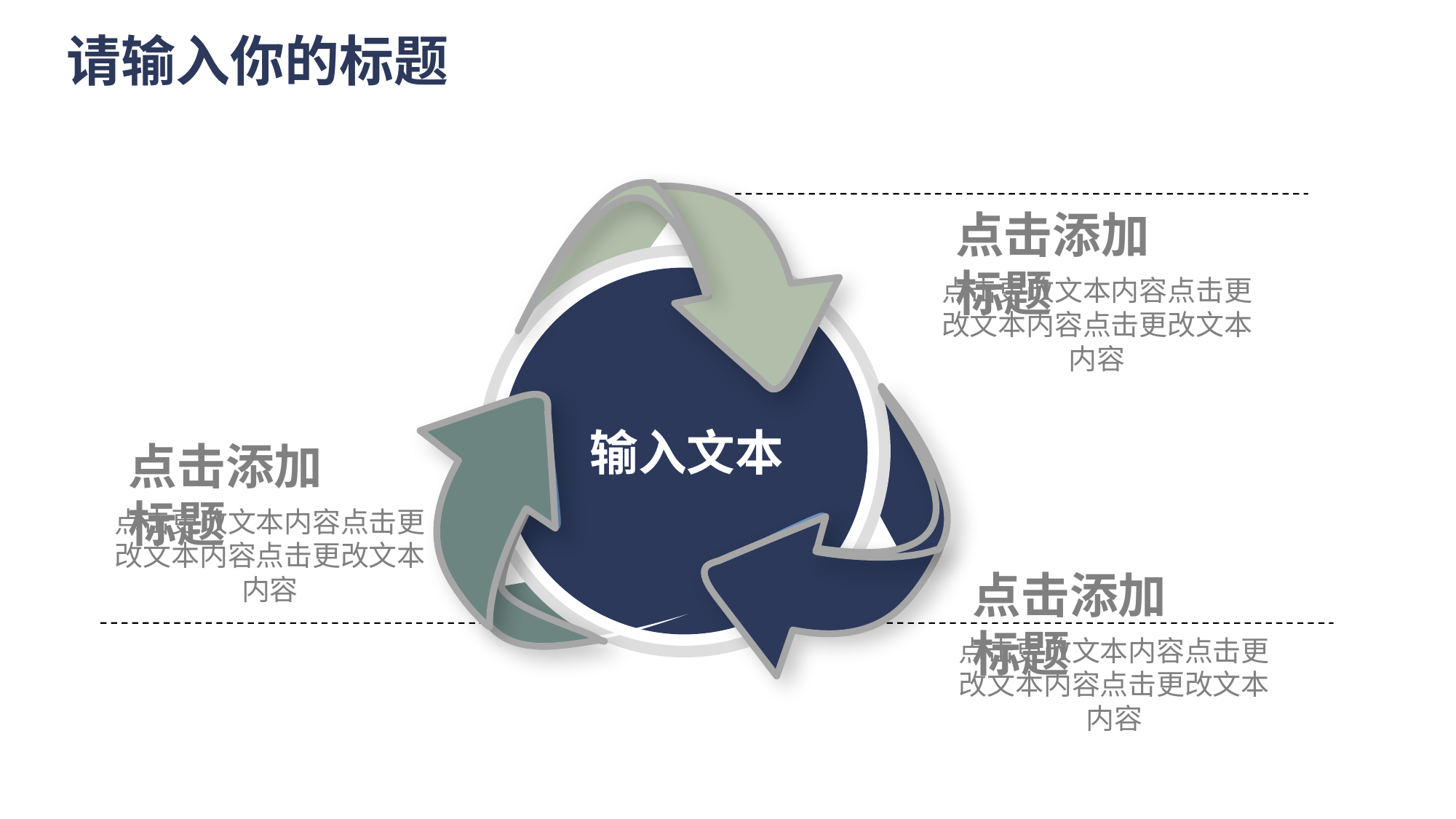

点击添加标题

输入文本
点击更改文本内容点击更改文本内容点击更改文本内容

点击添加标题

点击更改文本内容点击更改文本内容点击更改文本内容

点击添加标题

点击更改文本内容点击更改文本内容点击更改文本内容